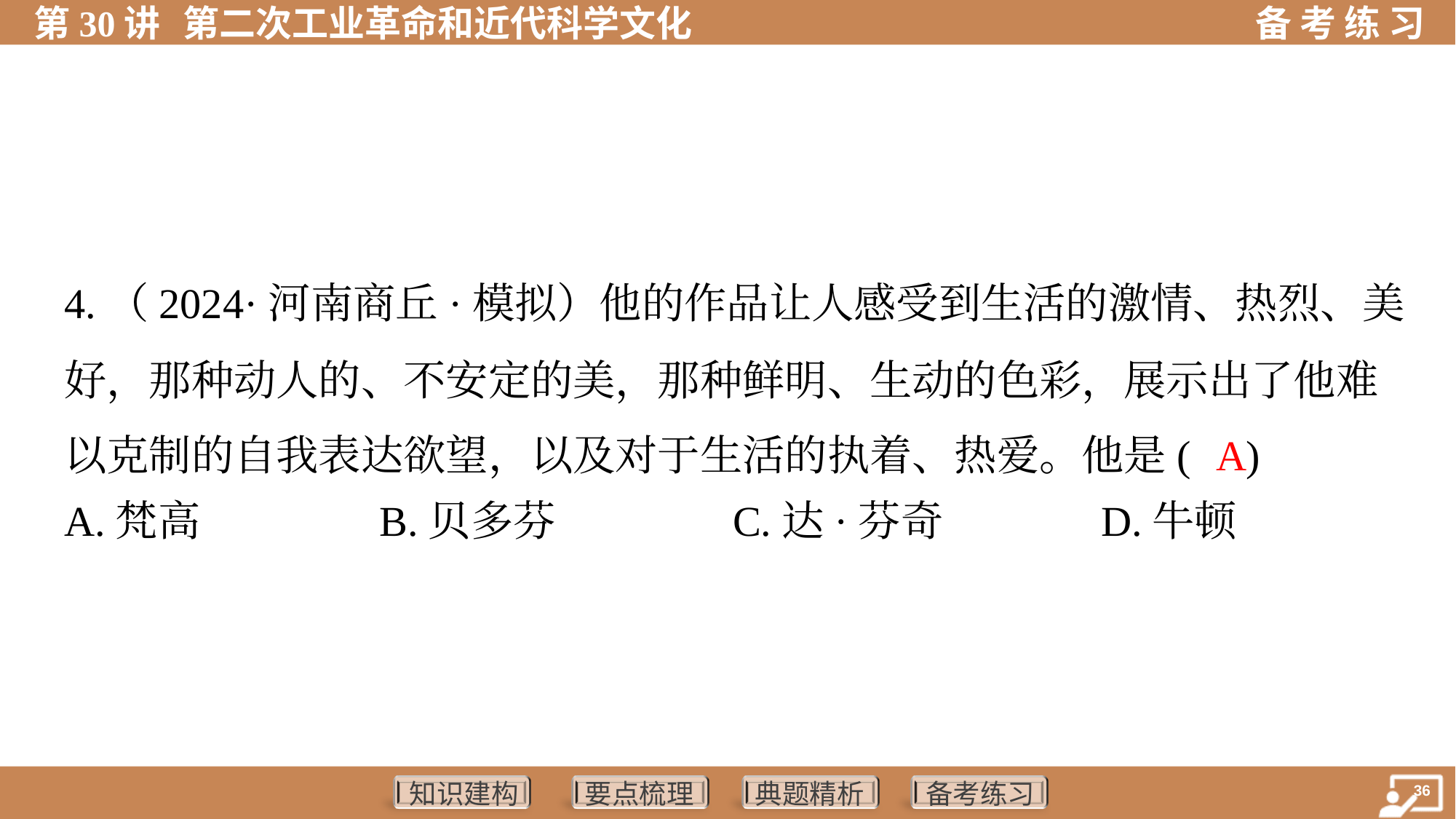

4.（2024·河南商丘·模拟）他的作品让人感受到生活的激情、热烈、美
好，那种动人的、不安定的美，那种鲜明、生动的色彩，展示出了他难
以克制的自我表达欲望，以及对于生活的执着、热爱。他是(     )
A
A.梵高	B.贝多芬	C.达·芬奇	D.牛顿